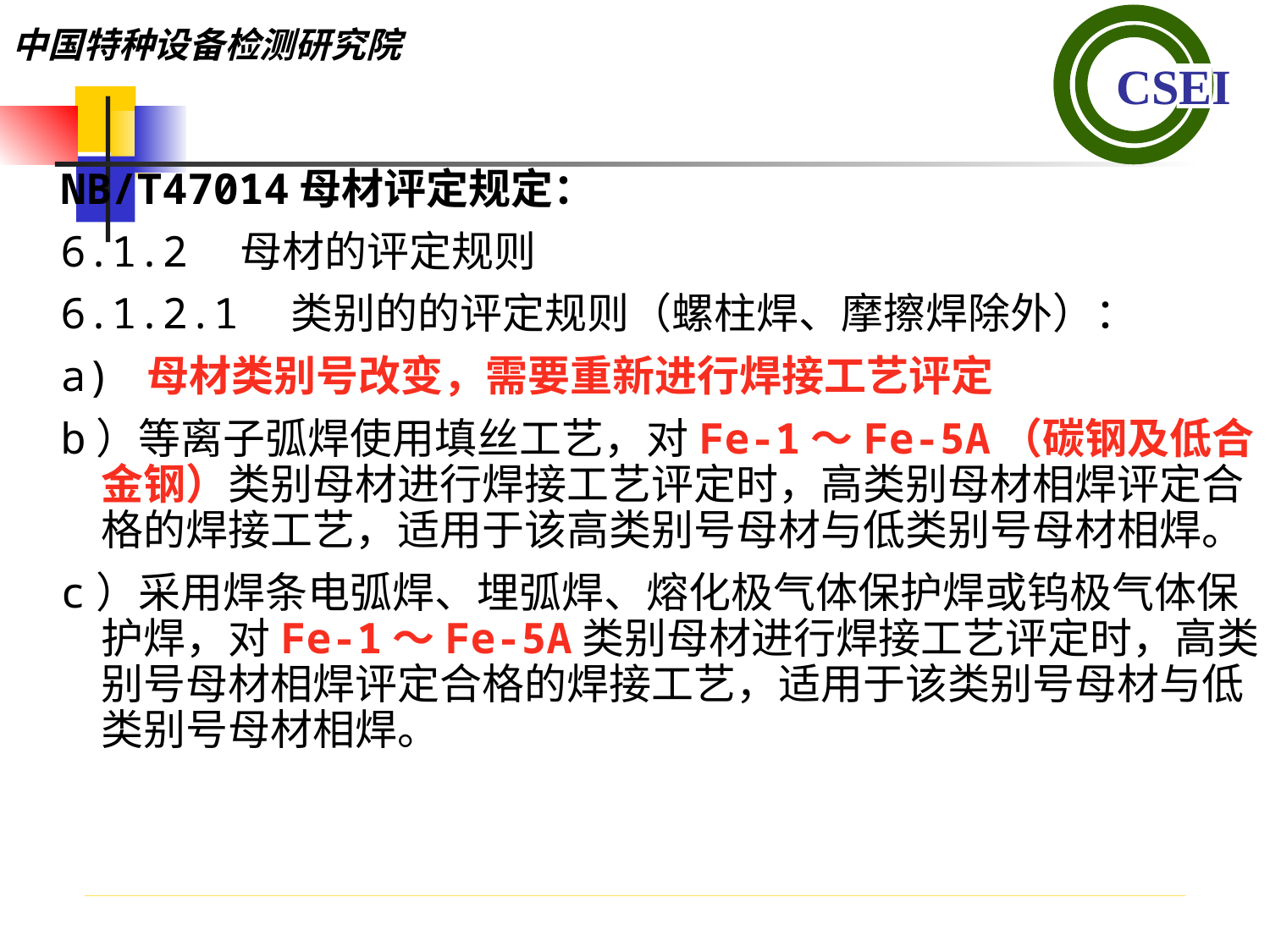

NB/T47014母材评定规定：
6.1.2　母材的评定规则
6.1.2.1　类别的的评定规则（螺柱焊、摩擦焊除外）：
a) 母材类别号改变，需要重新进行焊接工艺评定
b）等离子弧焊使用填丝工艺，对Fe-1～Fe-5A（碳钢及低合金钢）类别母材进行焊接工艺评定时，高类别母材相焊评定合格的焊接工艺，适用于该高类别号母材与低类别号母材相焊。
c）采用焊条电弧焊、埋弧焊、熔化极气体保护焊或钨极气体保护焊，对Fe-1～Fe-5A类别母材进行焊接工艺评定时，高类别号母材相焊评定合格的焊接工艺，适用于该类别号母材与低类别号母材相焊。